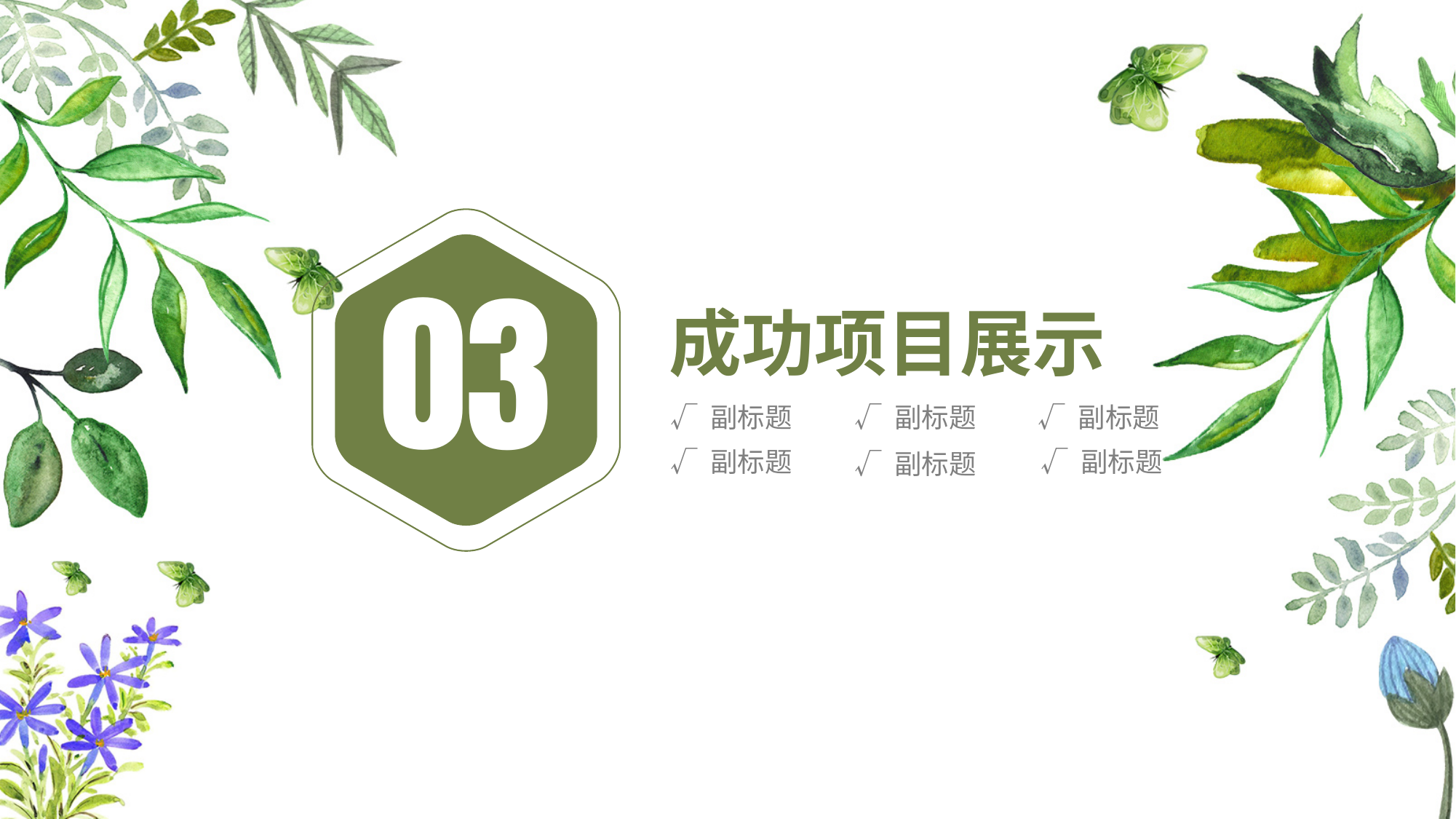

03
成功项目展示
√ 副标题
√ 副标题
√ 副标题
√ 副标题
√ 副标题
√ 副标题